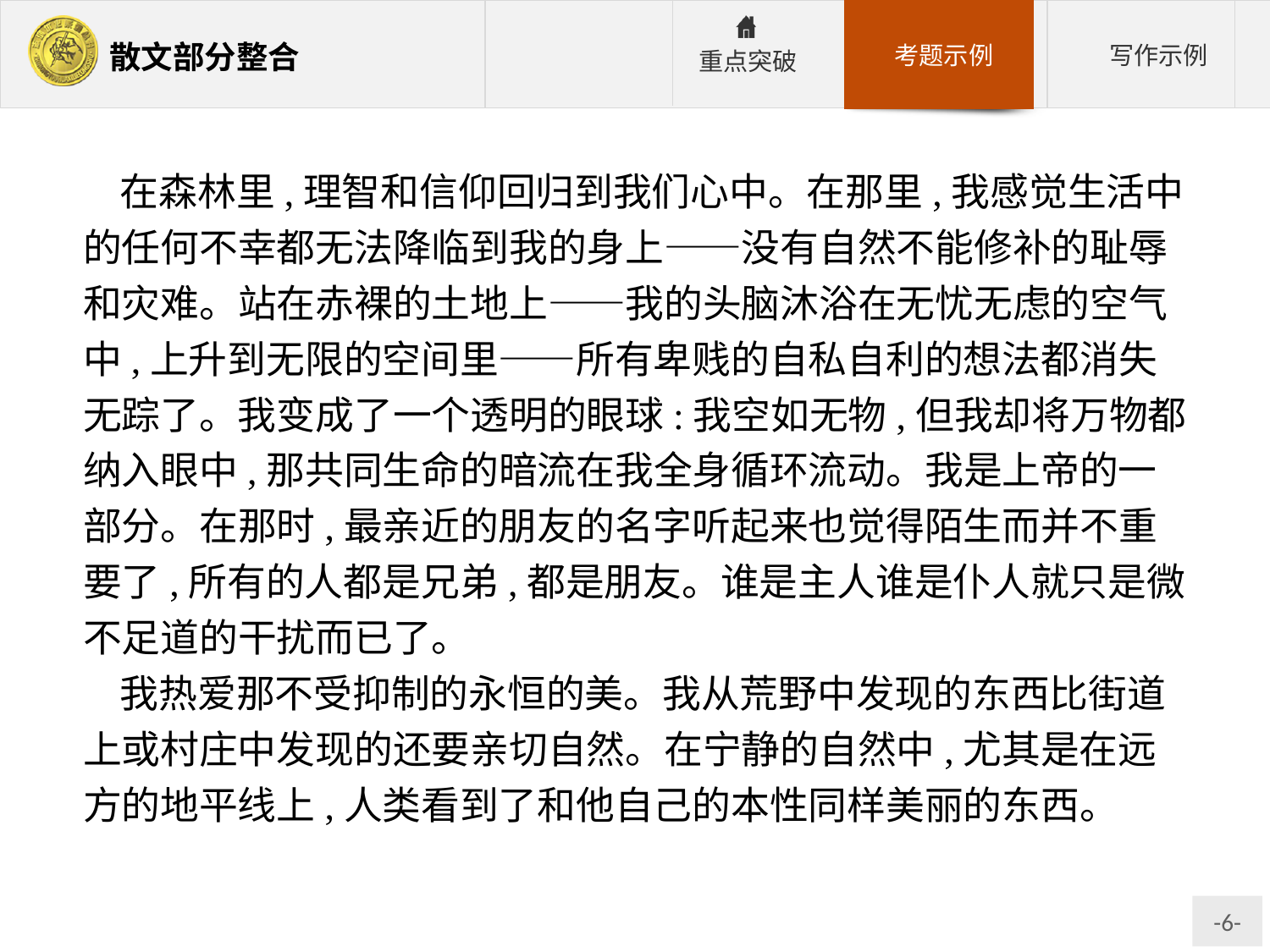

在森林里,理智和信仰回归到我们心中。在那里,我感觉生活中的任何不幸都无法降临到我的身上——没有自然不能修补的耻辱和灾难。站在赤裸的土地上——我的头脑沐浴在无忧无虑的空气中,上升到无限的空间里——所有卑贱的自私自利的想法都消失无踪了。我变成了一个透明的眼球:我空如无物,但我却将万物都纳入眼中,那共同生命的暗流在我全身循环流动。我是上帝的一部分。在那时,最亲近的朋友的名字听起来也觉得陌生而并不重要了,所有的人都是兄弟,都是朋友。谁是主人谁是仆人就只是微不足道的干扰而已了。
我热爱那不受抑制的永恒的美。我从荒野中发现的东西比街道上或村庄中发现的还要亲切自然。在宁静的自然中,尤其是在远方的地平线上,人类看到了和他自己的本性同样美丽的东西。